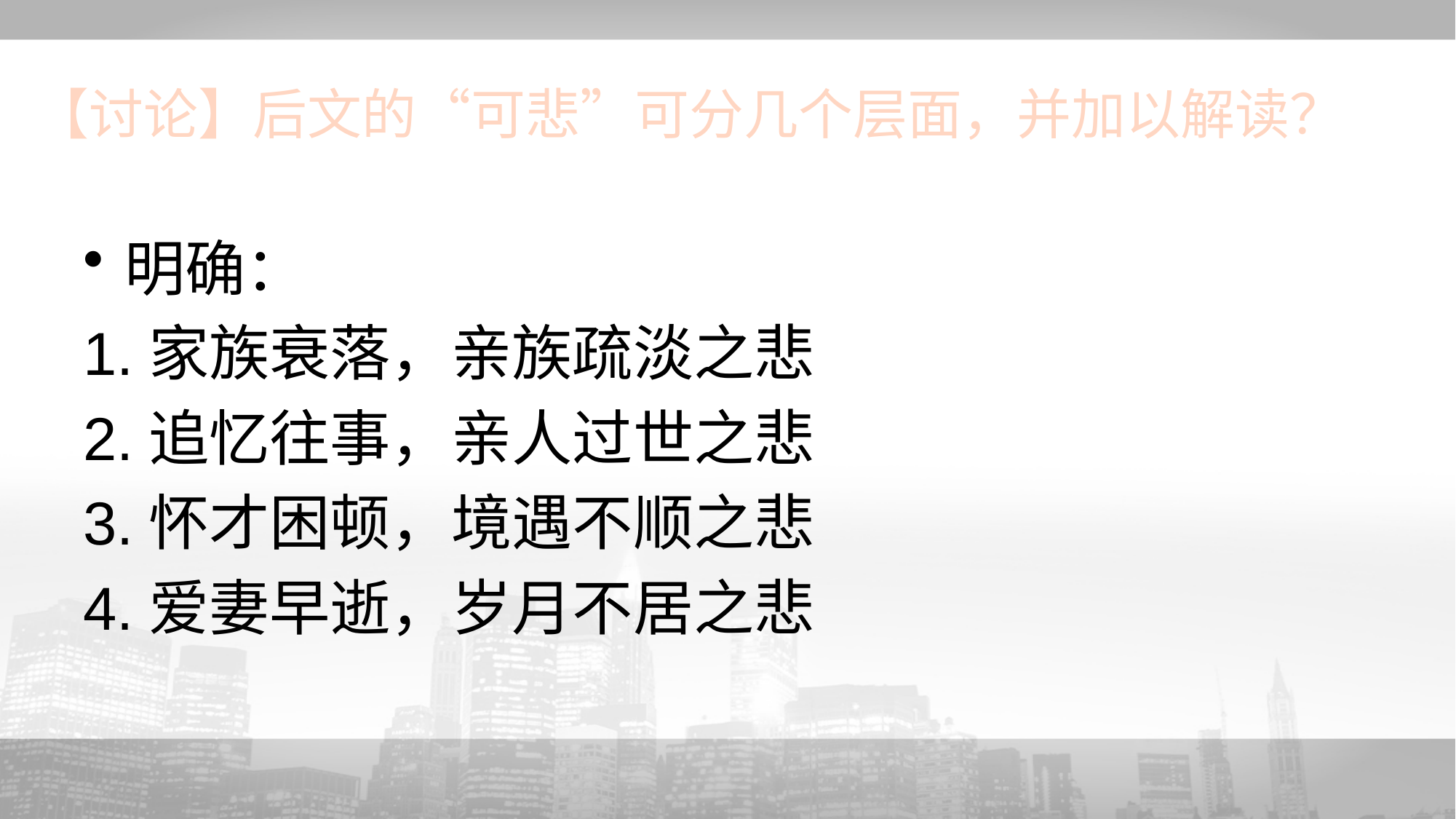

# 【讨论】后文的“可悲”可分几个层面，并加以解读？
明确：
1.家族衰落，亲族疏淡之悲
2.追忆往事，亲人过世之悲
3.怀才困顿，境遇不顺之悲
4.爱妻早逝，岁月不居之悲